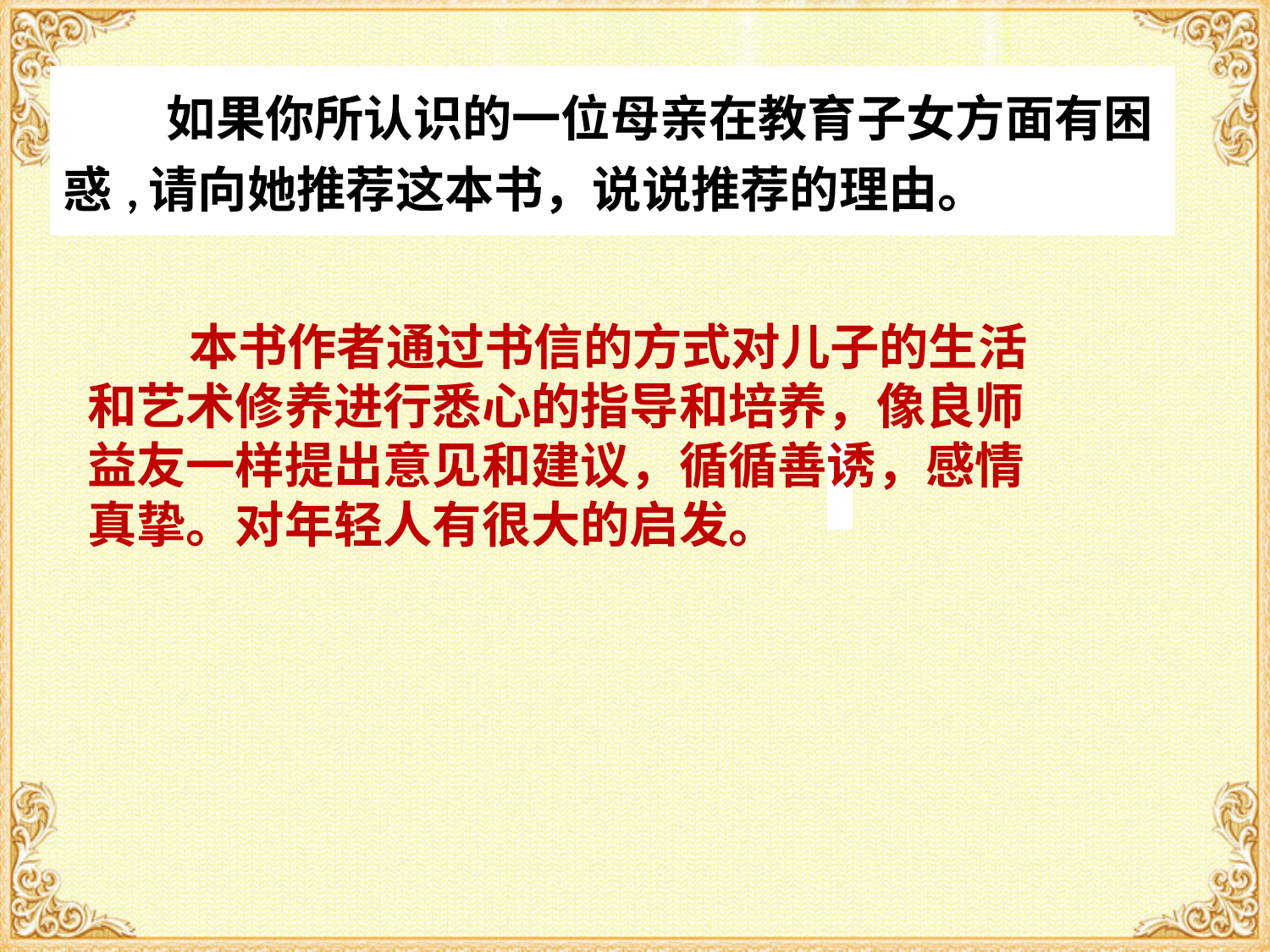

| 如果你所认识的一位母亲在教育子女方面有困惑,请向她推荐这本书，说说推荐的理由。 |
| --- |
        本书作者通过书信的方式对儿子的生活和艺术修养进行悉心的指导和培养，像良师益友一样提出意见和建议，循循善诱，感情真挚。对年轻人有很大的启发。